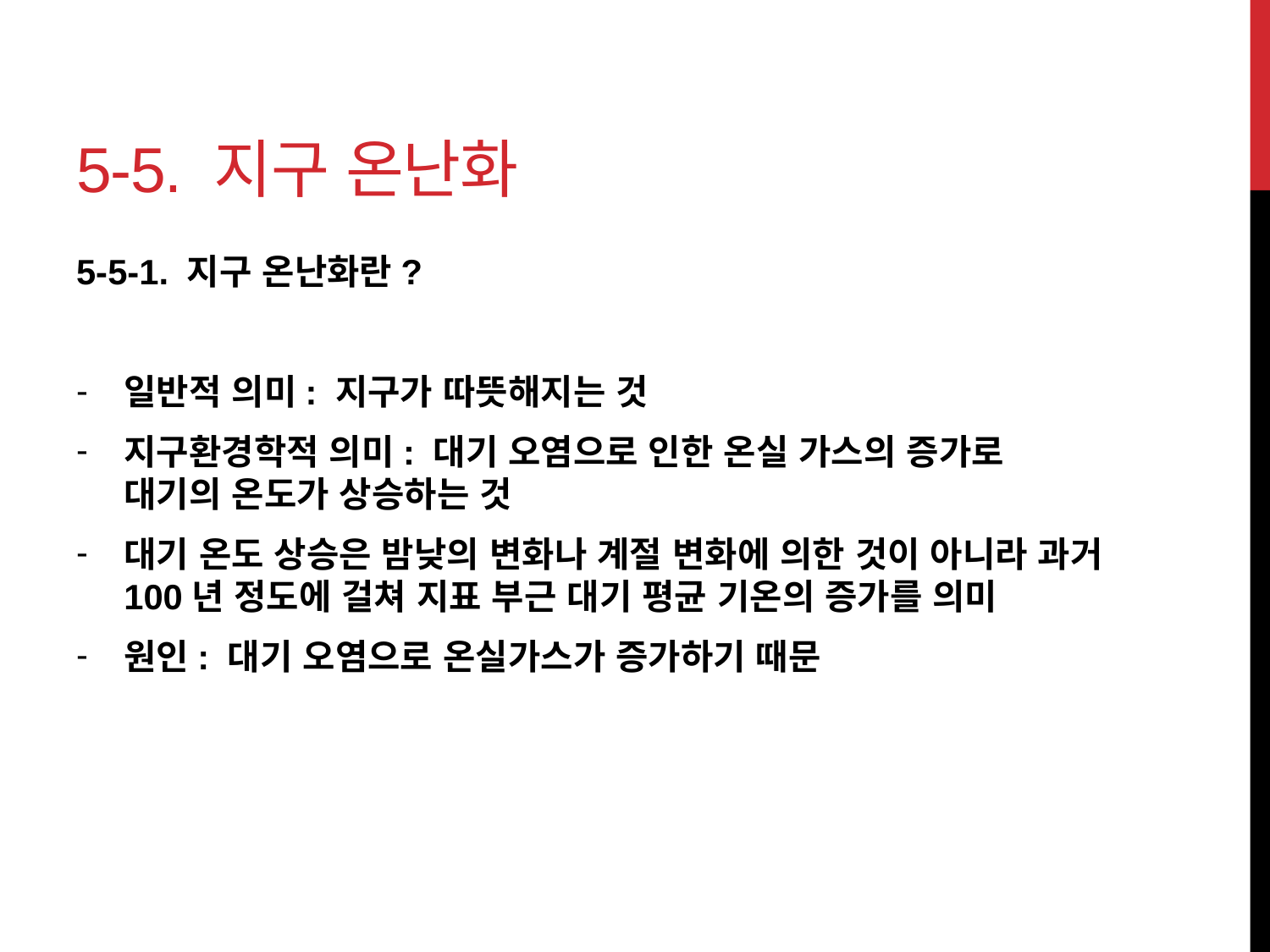

# 5-5. 지구 온난화
5-5-1. 지구 온난화란?

일반적 의미: 지구가 따뜻해지는 것
지구환경학적 의미: 대기 오염으로 인한 온실 가스의 증가로 대기의 온도가 상승하는 것
대기 온도 상승은 밤낮의 변화나 계절 변화에 의한 것이 아니라 과거 100년 정도에 걸쳐 지표 부근 대기 평균 기온의 증가를 의미
원인: 대기 오염으로 온실가스가 증가하기 때문